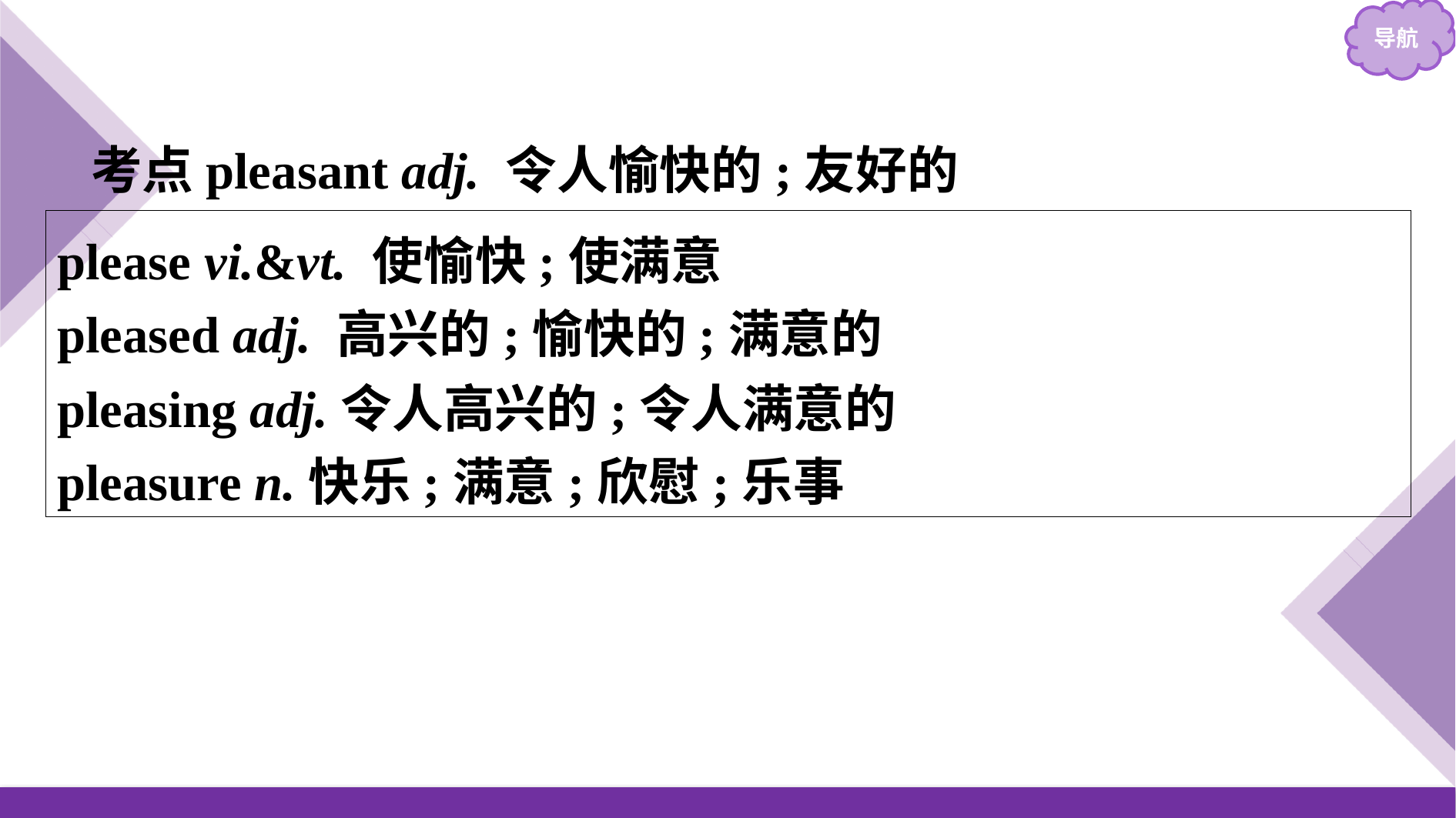

考点pleasant adj. 令人愉快的;友好的
please vi.&vt. 使愉快;使满意
pleased adj. 高兴的;愉快的;满意的
pleasing adj.令人高兴的;令人满意的
pleasure n.快乐;满意;欣慰;乐事